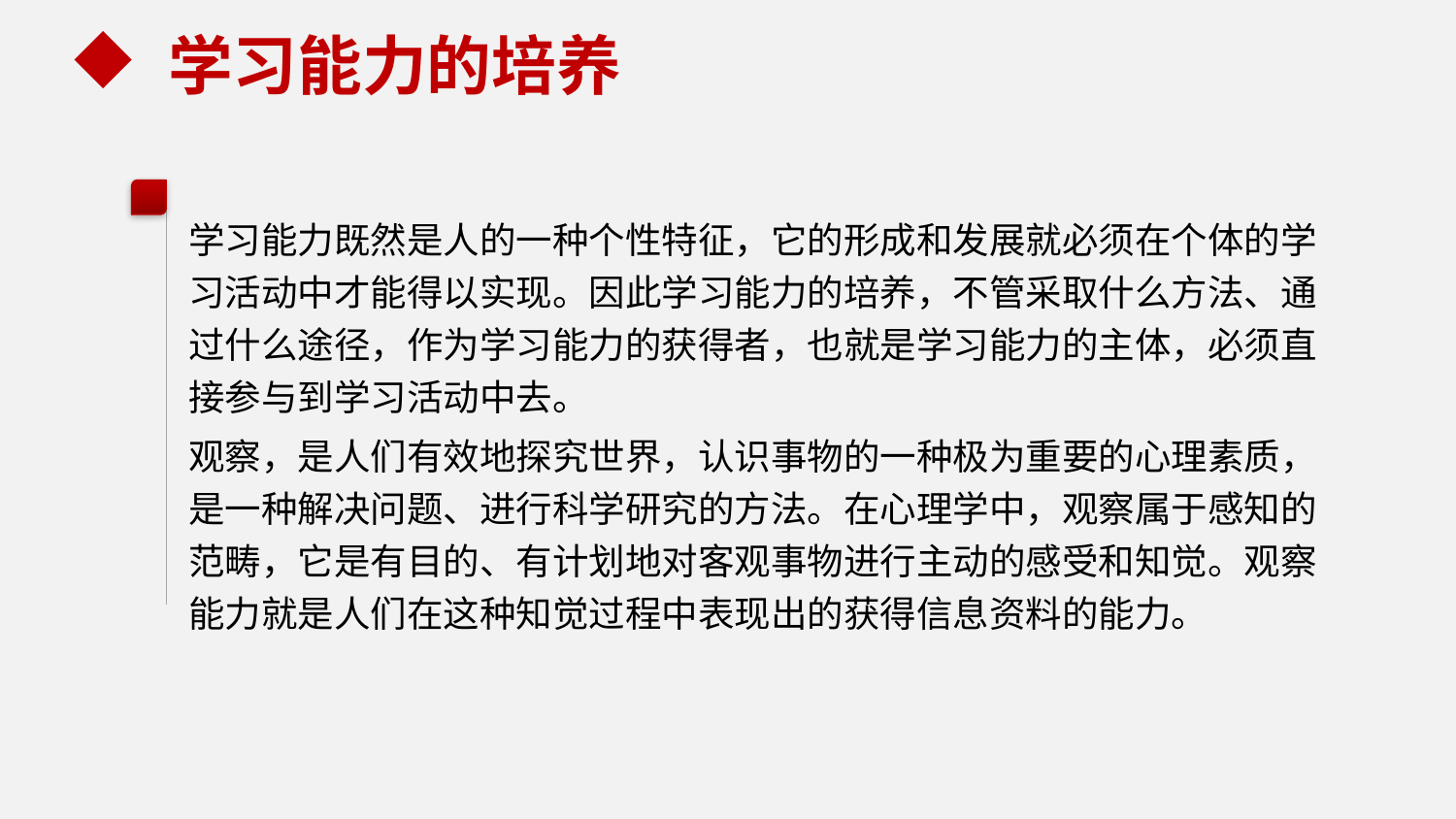

学习能力的培养

学习能力既然是人的一种个性特征，它的形成和发展就必须在个体的学习活动中才能得以实现。因此学习能力的培养，不管采取什么方法、通过什么途径，作为学习能力的获得者，也就是学习能力的主体，必须直接参与到学习活动中去。
观察，是人们有效地探究世界，认识事物的一种极为重要的心理素质，是一种解决问题、进行科学研究的方法。在心理学中，观察属于感知的范畴，它是有目的、有计划地对客观事物进行主动的感受和知觉。观察能力就是人们在这种知觉过程中表现出的获得信息资料的能力。